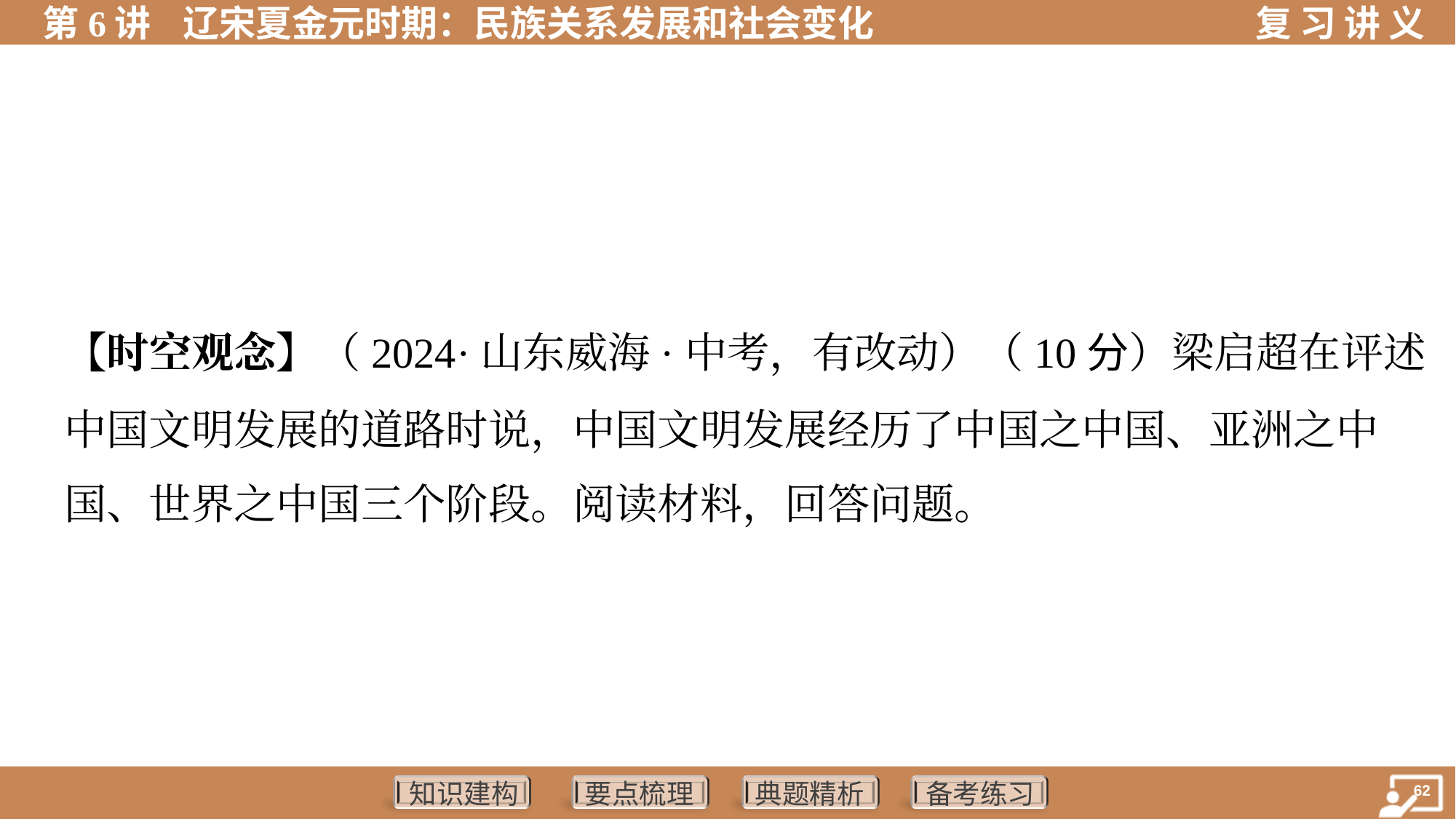

【时空观念】（2024·山东威海·中考，有改动）（10分）梁启超在评述
中国文明发展的道路时说，中国文明发展经历了中国之中国、亚洲之中
国、世界之中国三个阶段。阅读材料，回答问题。